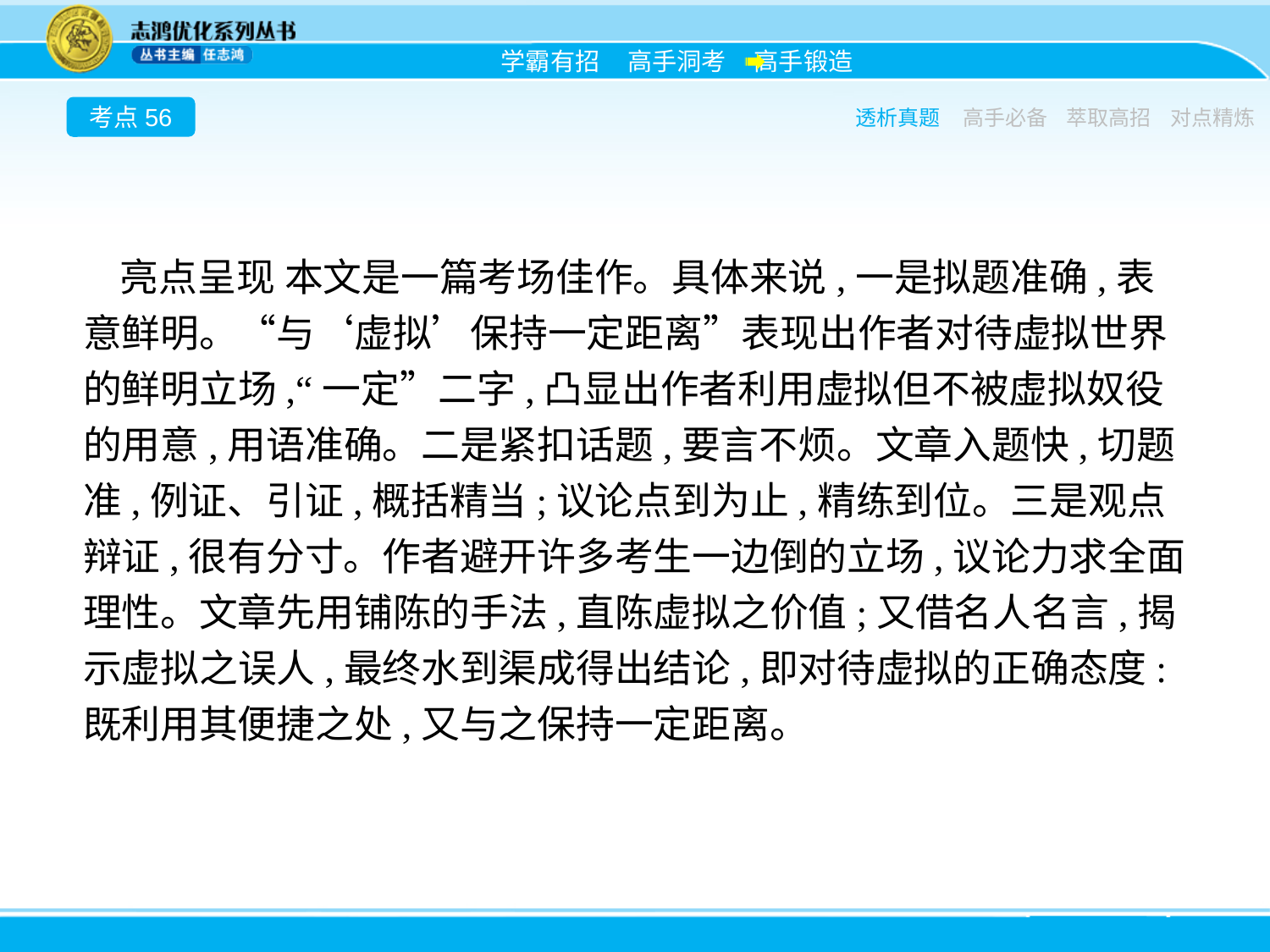

考点56
透析真题
高手必备
萃取高招
对点精炼
亮点呈现 本文是一篇考场佳作。具体来说,一是拟题准确,表意鲜明。“与‘虚拟’保持一定距离”表现出作者对待虚拟世界的鲜明立场,“一定”二字,凸显出作者利用虚拟但不被虚拟奴役的用意,用语准确。二是紧扣话题,要言不烦。文章入题快,切题准,例证、引证,概括精当;议论点到为止,精练到位。三是观点辩证,很有分寸。作者避开许多考生一边倒的立场,议论力求全面理性。文章先用铺陈的手法,直陈虚拟之价值;又借名人名言,揭示虚拟之误人,最终水到渠成得出结论,即对待虚拟的正确态度:既利用其便捷之处,又与之保持一定距离。